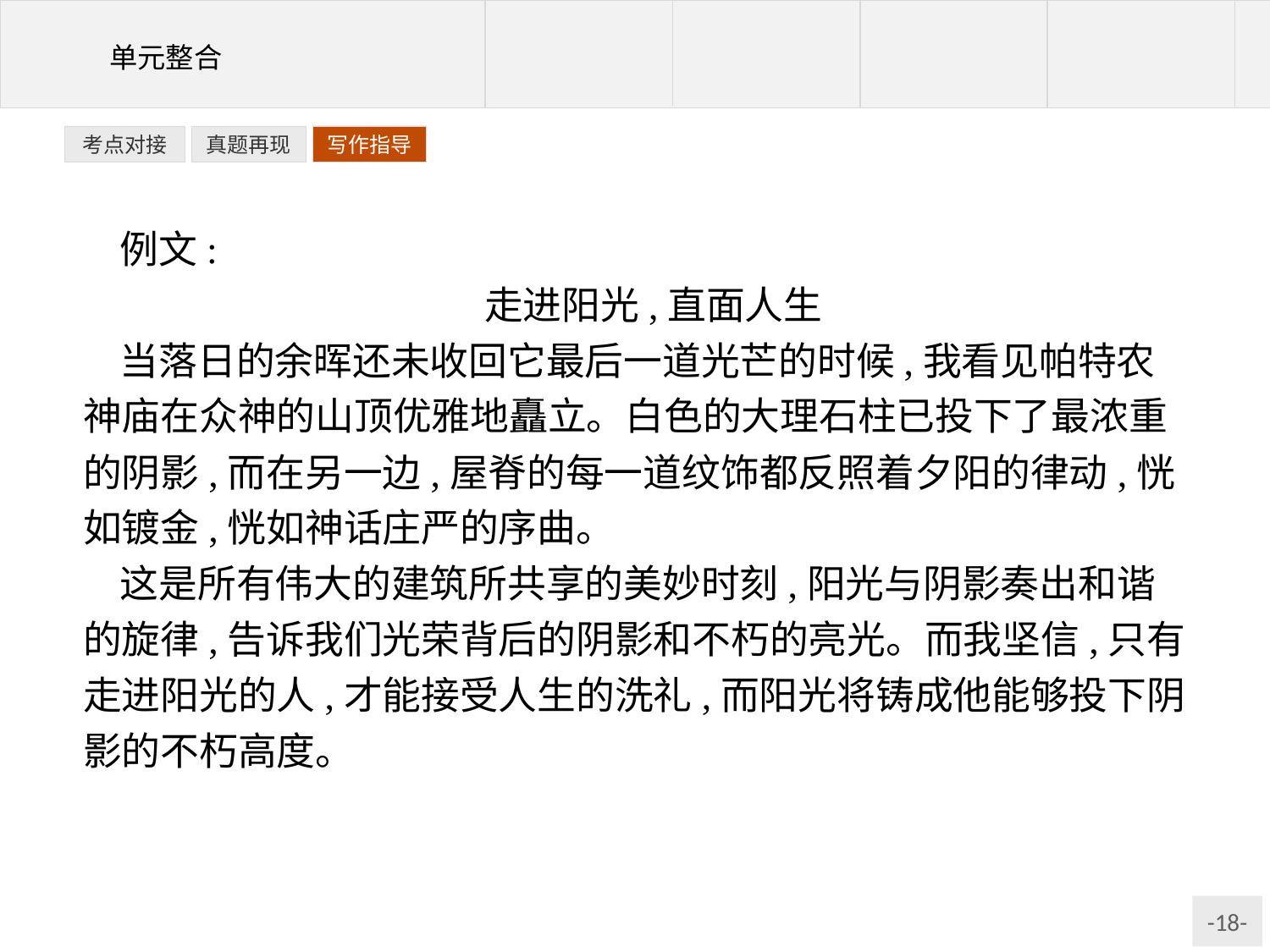

写作指导
考点对接
真题再现
例文:
走进阳光,直面人生
当落日的余晖还未收回它最后一道光芒的时候,我看见帕特农神庙在众神的山顶优雅地矗立。白色的大理石柱已投下了最浓重的阴影,而在另一边,屋脊的每一道纹饰都反照着夕阳的律动,恍如镀金,恍如神话庄严的序曲。
这是所有伟大的建筑所共享的美妙时刻,阳光与阴影奏出和谐的旋律,告诉我们光荣背后的阴影和不朽的亮光。而我坚信,只有走进阳光的人,才能接受人生的洗礼,而阳光将铸成他能够投下阴影的不朽高度。